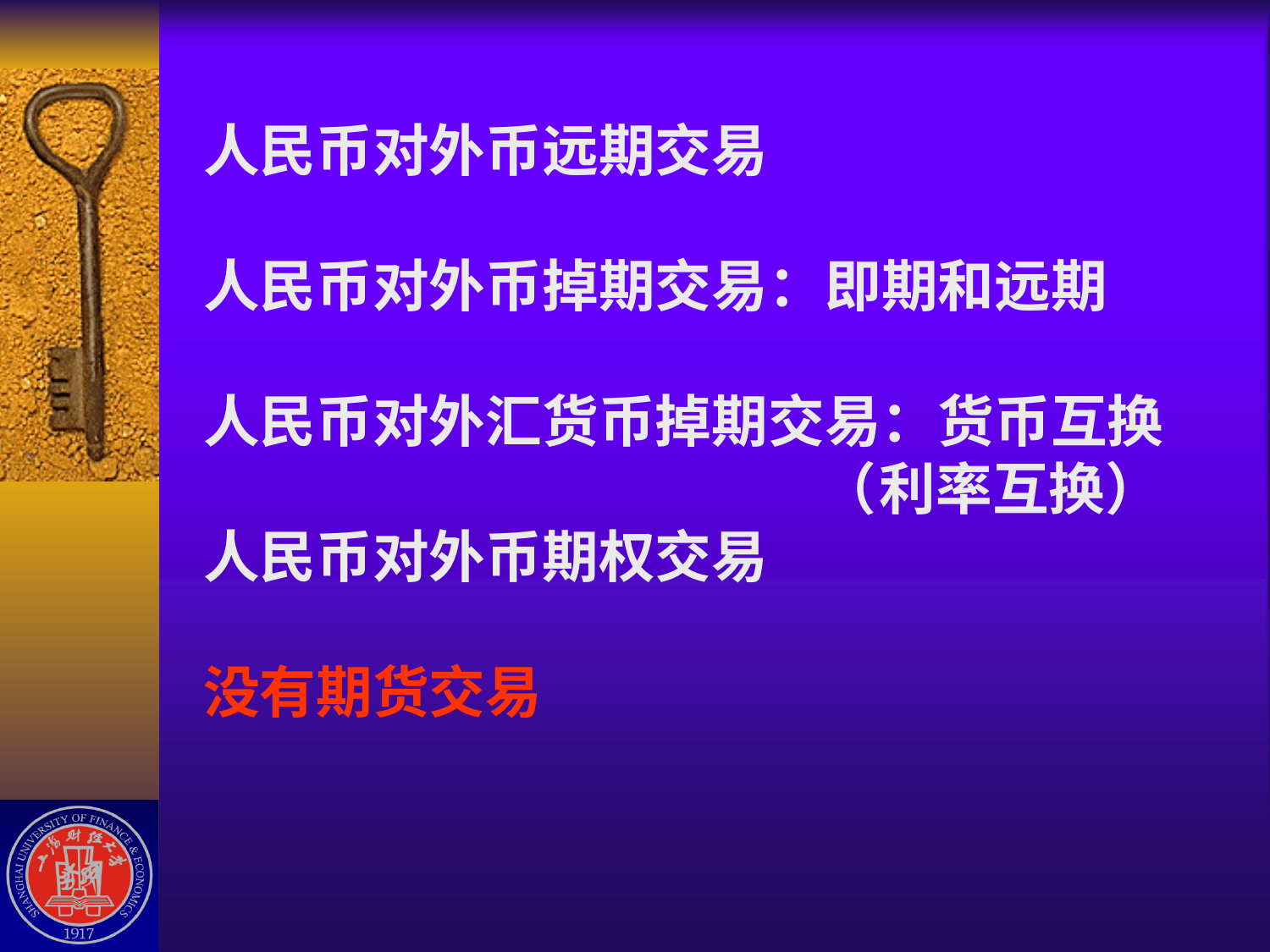

# 人民币对外币远期交易 人民币对外币掉期交易：即期和远期 人民币对外汇货币掉期交易：货币互换 （利率互换） 人民币对外币期权交易 没有期货交易